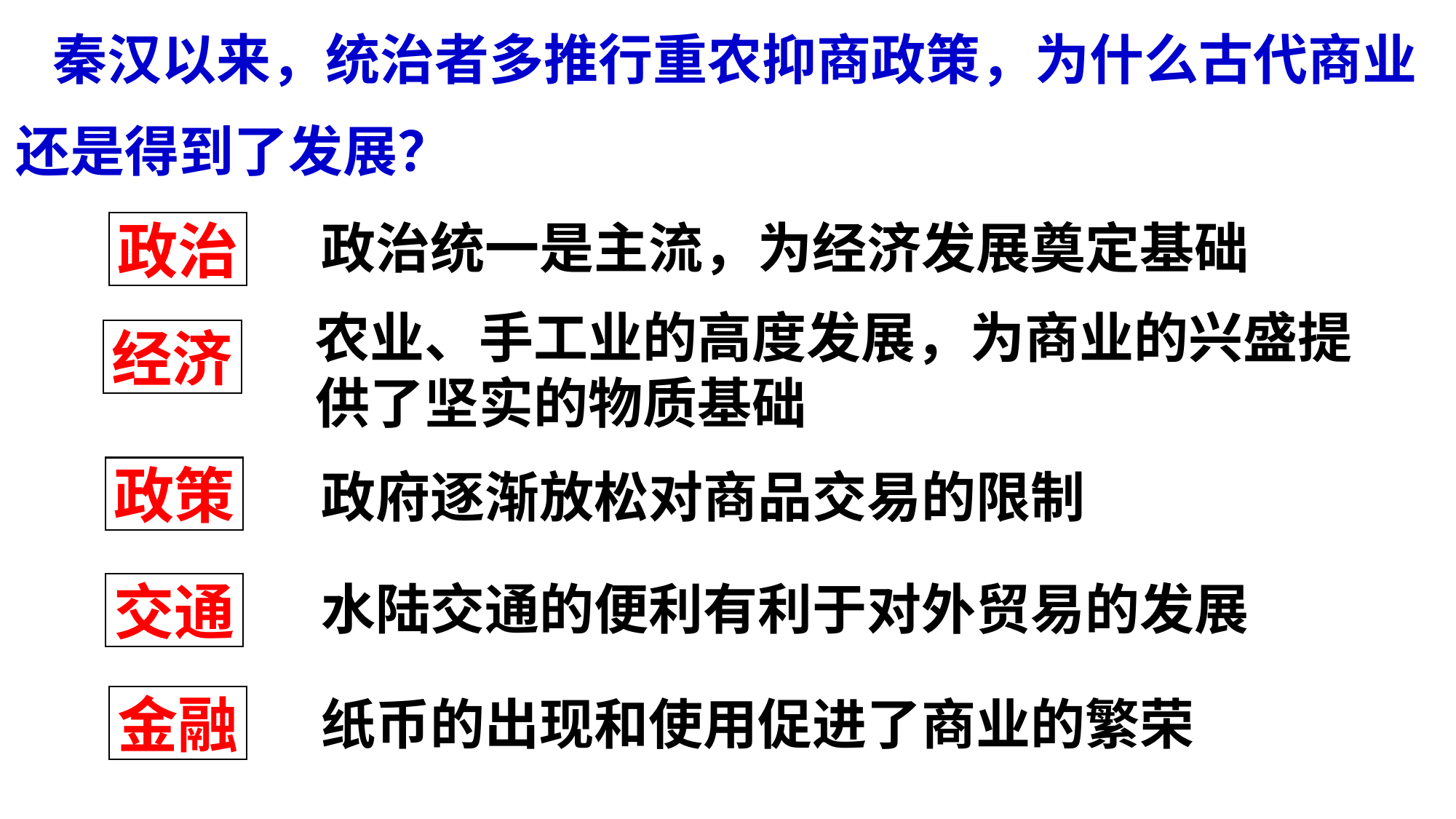

秦汉以来，统治者多推行重农抑商政策，为什么古代商业还是得到了发展？
政治统一是主流，为经济发展奠定基础
政治
农业、手工业的高度发展，为商业的兴盛提供了坚实的物质基础
经济
政策
政府逐渐放松对商品交易的限制
水陆交通的便利有利于对外贸易的发展
交通
纸币的出现和使用促进了商业的繁荣
金融